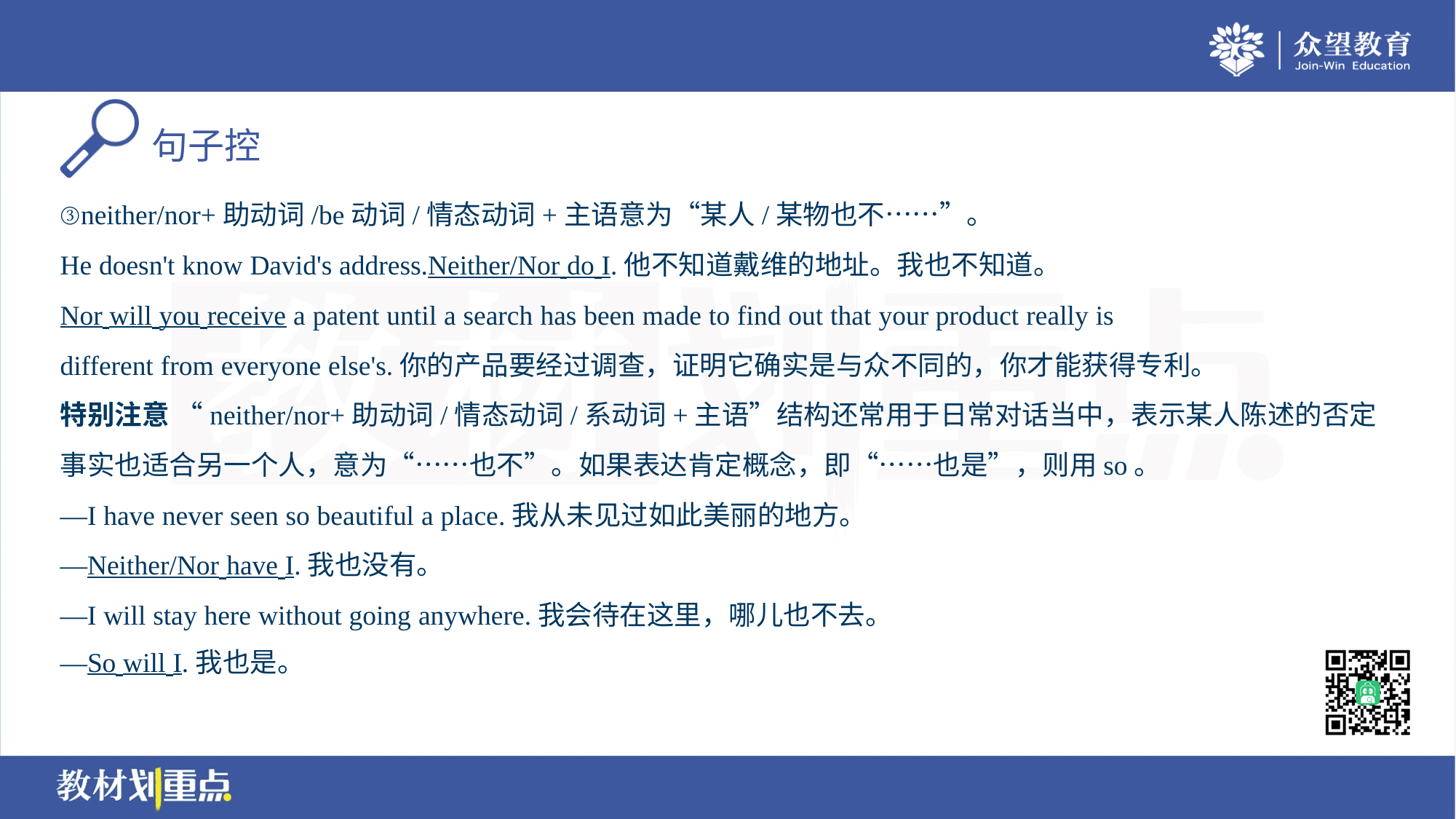

③neither/nor+助动词/be动词/情态动词+主语意为“某人/某物也不……”。
He doesn't know David's address.Neither/Nor do I.他不知道戴维的地址。我也不知道。
Nor will you receive a patent until a search has been made to find out that your product really is
different from everyone else's.你的产品要经过调查，证明它确实是与众不同的，你才能获得专利。
特别注意 “neither/nor+助动词/情态动词/系动词+主语”结构还常用于日常对话当中，表示某人陈述的否定
事实也适合另一个人，意为“……也不”。如果表达肯定概念，即“……也是”，则用so。
—I have never seen so beautiful a place.我从未见过如此美丽的地方。
—Neither/Nor have I.我也没有。
—I will stay here without going anywhere.我会待在这里，哪儿也不去。
—So will I.我也是。